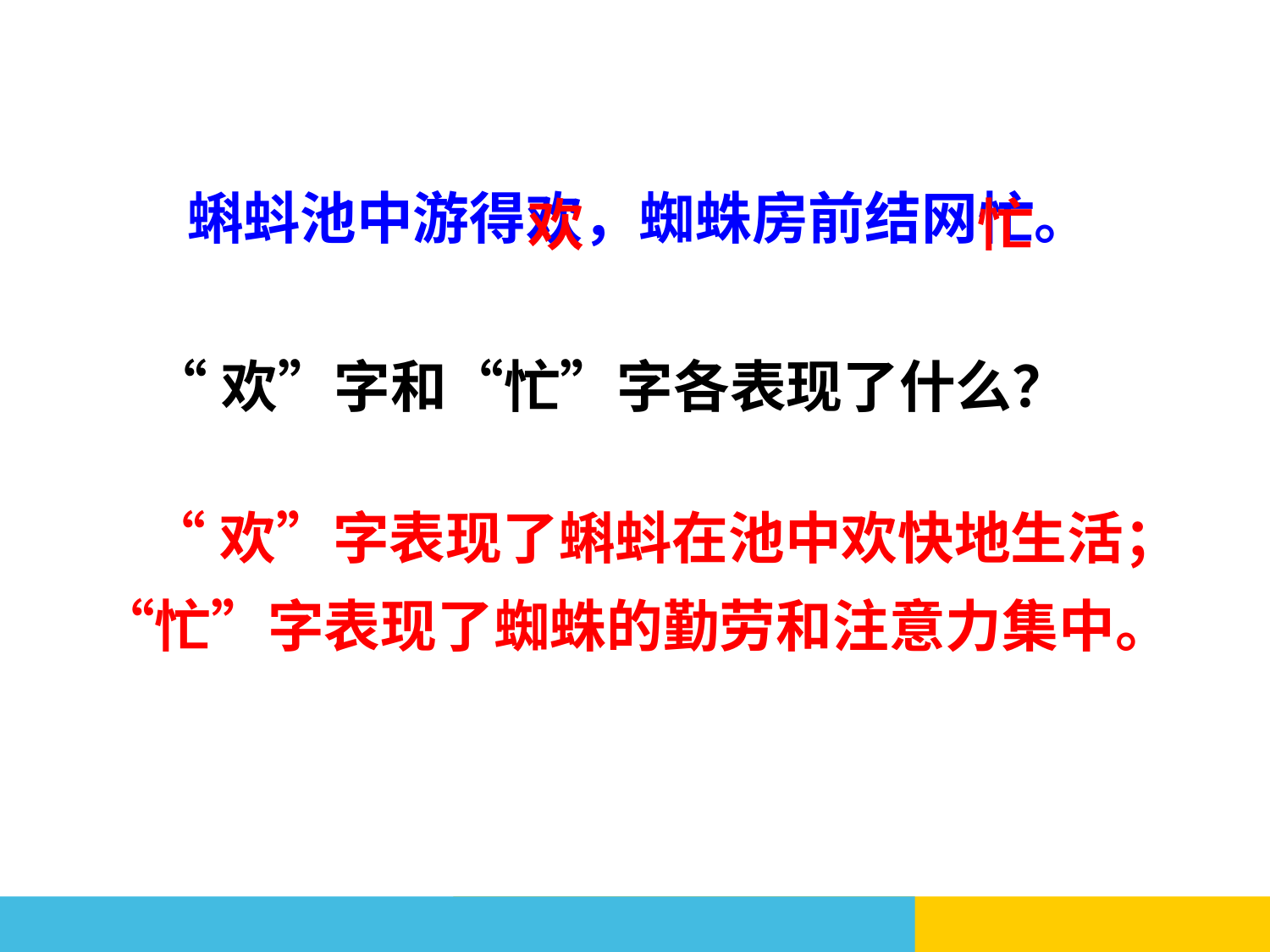

蝌蚪池中游得欢，蜘蛛房前结网忙。
欢
忙
    “欢”字和“忙”字各表现了什么？
    “欢”字表现了蝌蚪在池中欢快地生活；“忙”字表现了蜘蛛的勤劳和注意力集中。